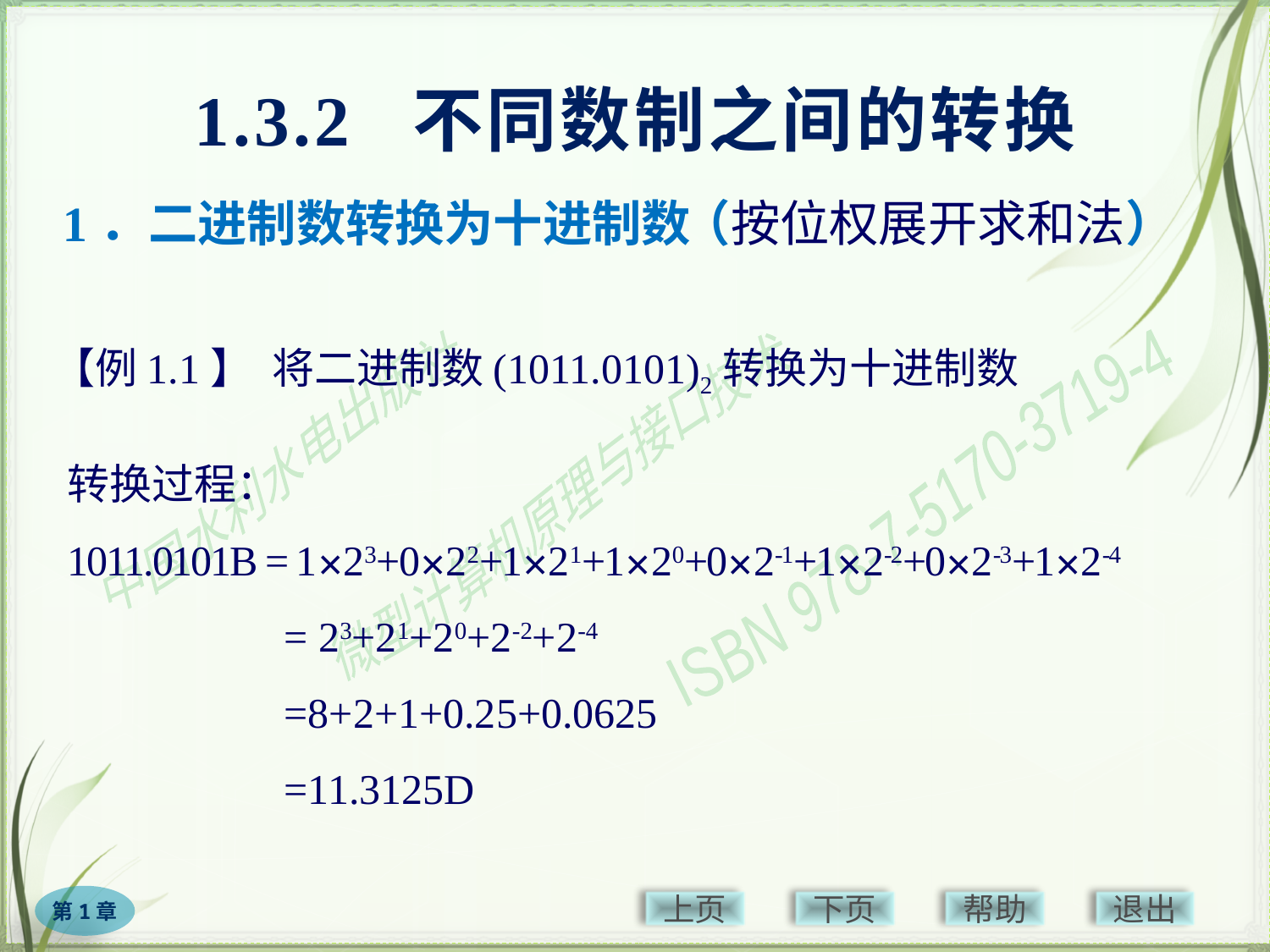

# 1.3.2  不同数制之间的转换
（按位权展开求和法）
1．二进制数转换为十进制数
【例1.1】  将二进制数(1011.0101)2转换为十进制数
转换过程：
1011.0101B = 1×23+0×22+1×21+1×20+0×2-1+1×2-2+0×2-3+1×2-4
 　　　　= 23+21+20+2-2+2-4
 　　　　=8+2+1+0.25+0.0625
 　　　　=11.3125D